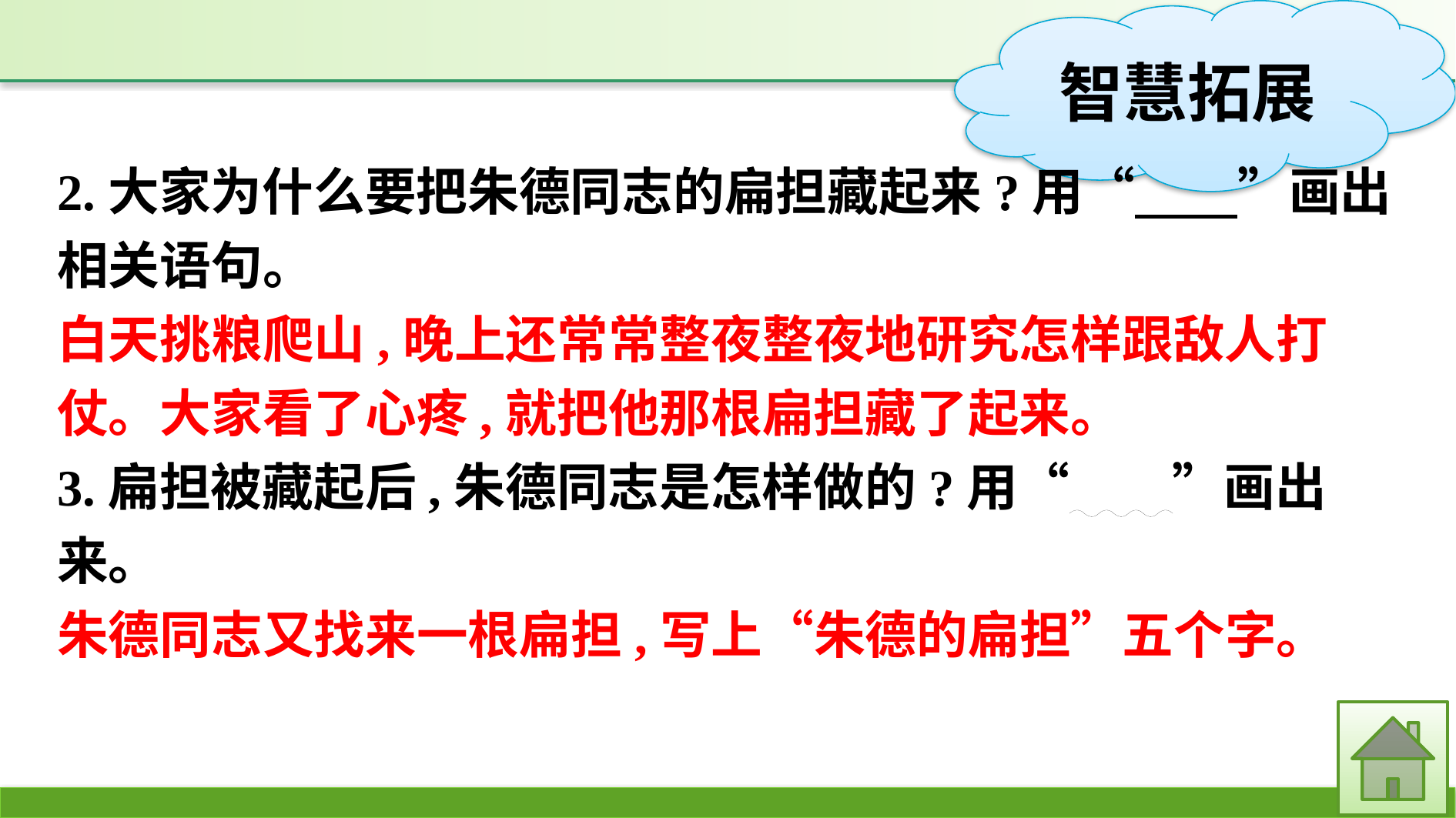

2.大家为什么要把朱德同志的扁担藏起来?用“　　”画出相关语句。
白天挑粮爬山,晚上还常常整夜整夜地研究怎样跟敌人打仗。大家看了心疼,就把他那根扁担藏了起来。
3.扁担被藏起后,朱德同志是怎样做的?用“　　”画出来。
朱德同志又找来一根扁担,写上“朱德的扁担”五个字。